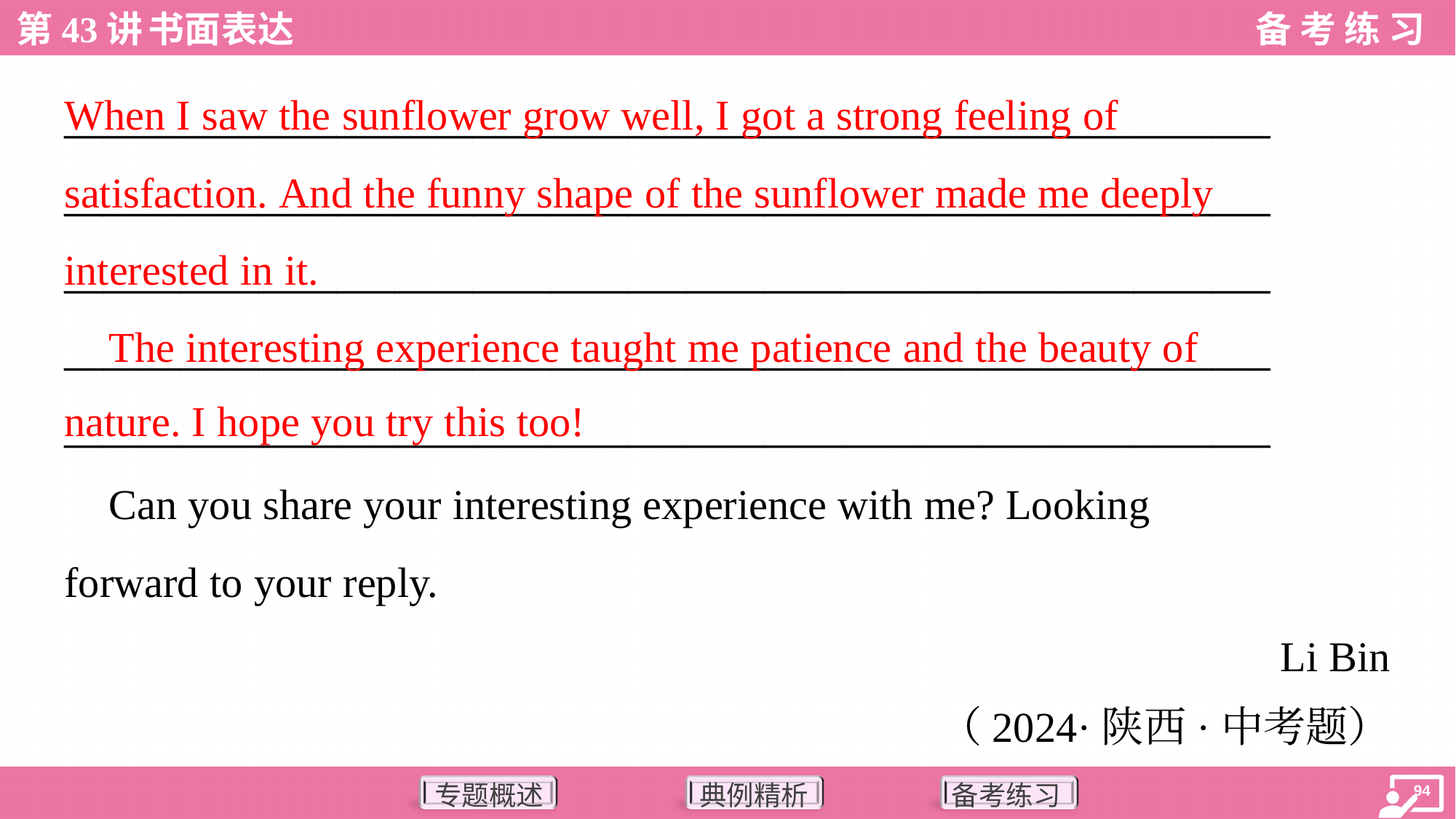

When I saw the sunflower grow well, I got a strong feeling of
satisfaction. And the funny shape of the sunflower made me deeply
interested in it.
    The interesting experience taught me patience and the beauty of
nature. I hope you try this too!
______________________________________________________________
______________________________________________________________
______________________________________________________________
______________________________________________________________
______________________________________________________________
    Can you share your interesting experience with me? Looking
forward to your reply.
Li Bin
（2024·陕西·中考题）